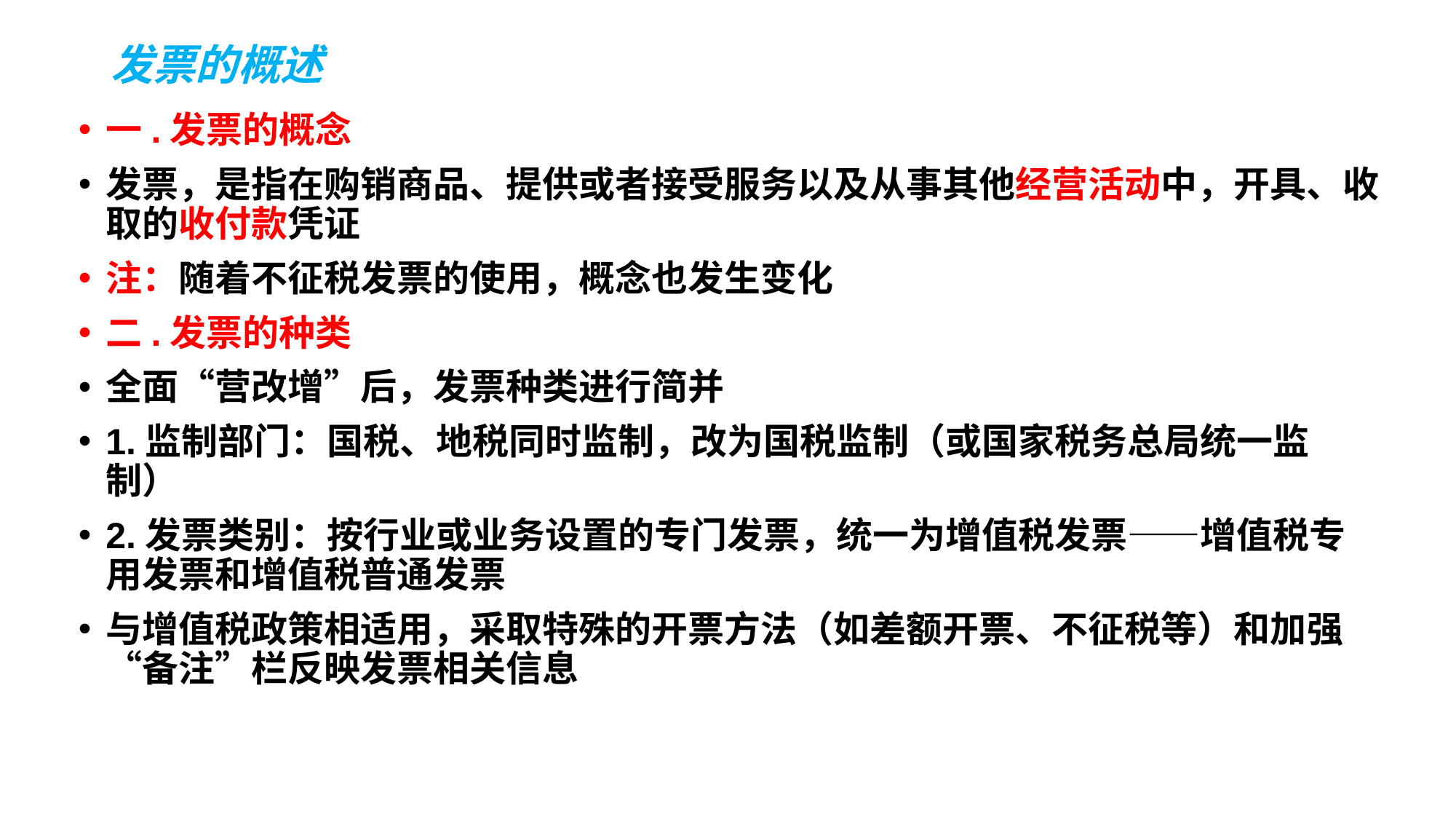

# 发票的概述
一.发票的概念
发票，是指在购销商品、提供或者接受服务以及从事其他经营活动中，开具、收取的收付款凭证
注：随着不征税发票的使用，概念也发生变化
二.发票的种类
全面“营改增”后，发票种类进行简并
1.监制部门：国税、地税同时监制，改为国税监制（或国家税务总局统一监制）
2.发票类别：按行业或业务设置的专门发票，统一为增值税发票——增值税专用发票和增值税普通发票
与增值税政策相适用，采取特殊的开票方法（如差额开票、不征税等）和加强“备注”栏反映发票相关信息